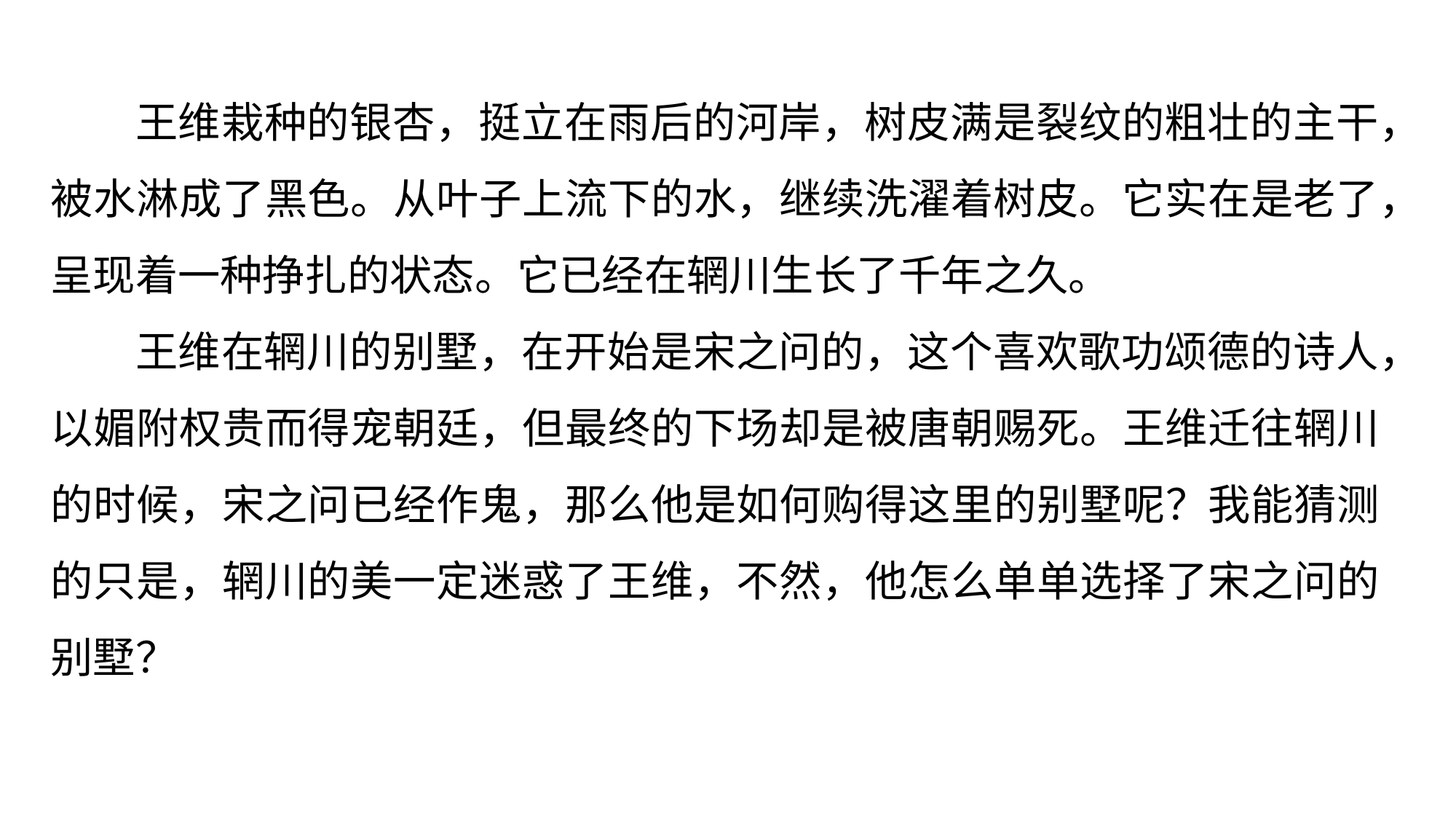

王维栽种的银杏，挺立在雨后的河岸，树皮满是裂纹的粗壮的主干，被水淋成了黑色。从叶子上流下的水，继续洗濯着树皮。它实在是老了，呈现着一种挣扎的状态。它已经在辋川生长了千年之久。
王维在辋川的别墅，在开始是宋之问的，这个喜欢歌功颂德的诗人，以媚附权贵而得宠朝廷，但最终的下场却是被唐朝赐死。王维迁往辋川的时候，宋之问已经作鬼，那么他是如何购得这里的别墅呢？我能猜测的只是，辋川的美一定迷惑了王维，不然，他怎么单单选择了宋之问的别墅？